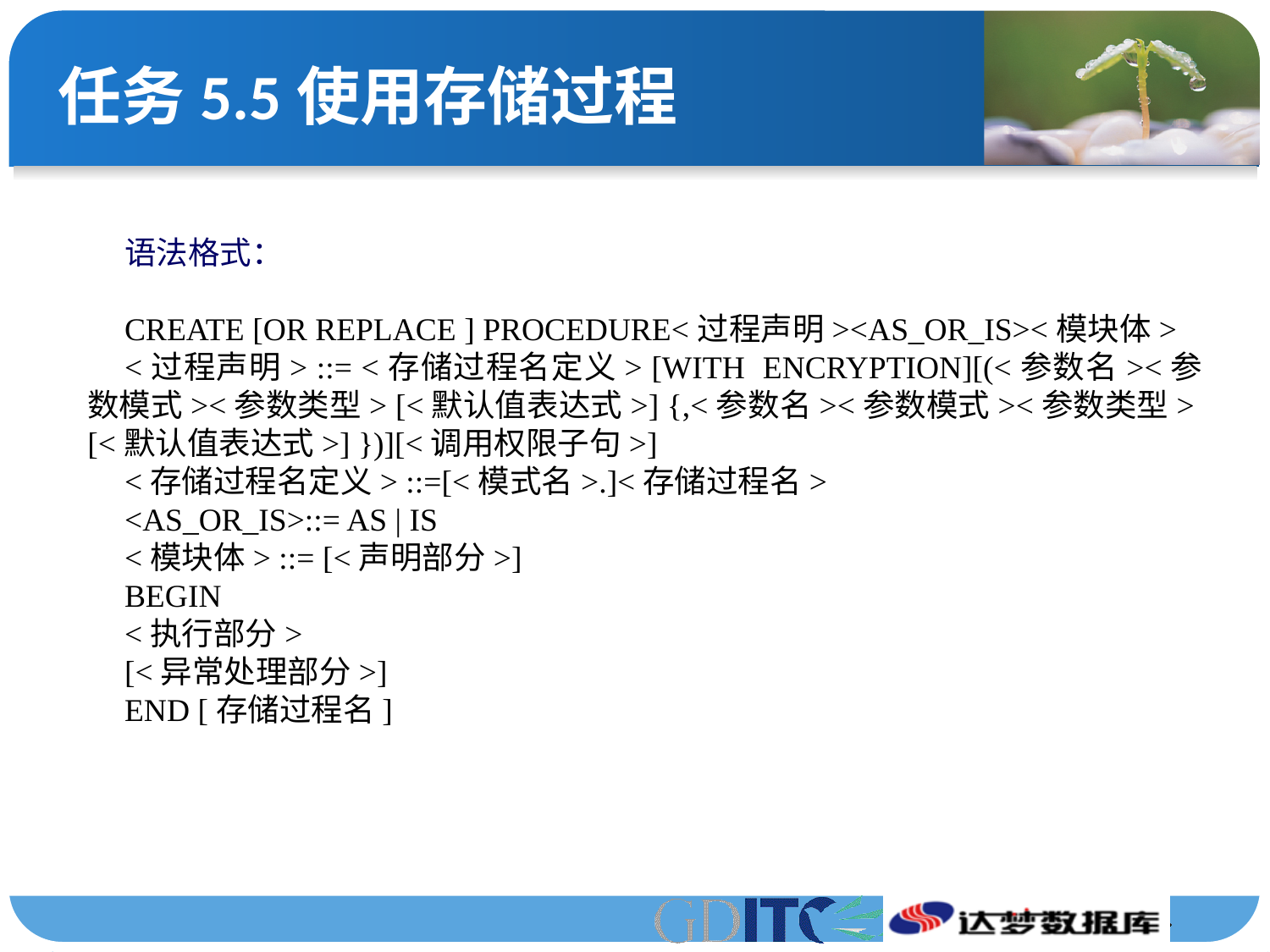

# 任务5.5使用存储过程
语法格式：
的语法如下：
CREATE [OR REPLACE ] PROCEDURE<过程声明><AS_OR_IS><模块体>
<过程声明> ::= <存储过程名定义> [WITH  ENCRYPTION][(<参数名><参数模式><参数类型> [<默认值表达式>] {,<参数名><参数模式><参数类型>  [<默认值表达式>] })][<调用权限子句>]
<存储过程名定义> ::=[<模式名>.]<存储过程名>
<AS_OR_IS>::= AS | IS
<模块体> ::= [<声明部分>]
BEGIN
<执行部分>
[<异常处理部分>]
END [存储过程名]